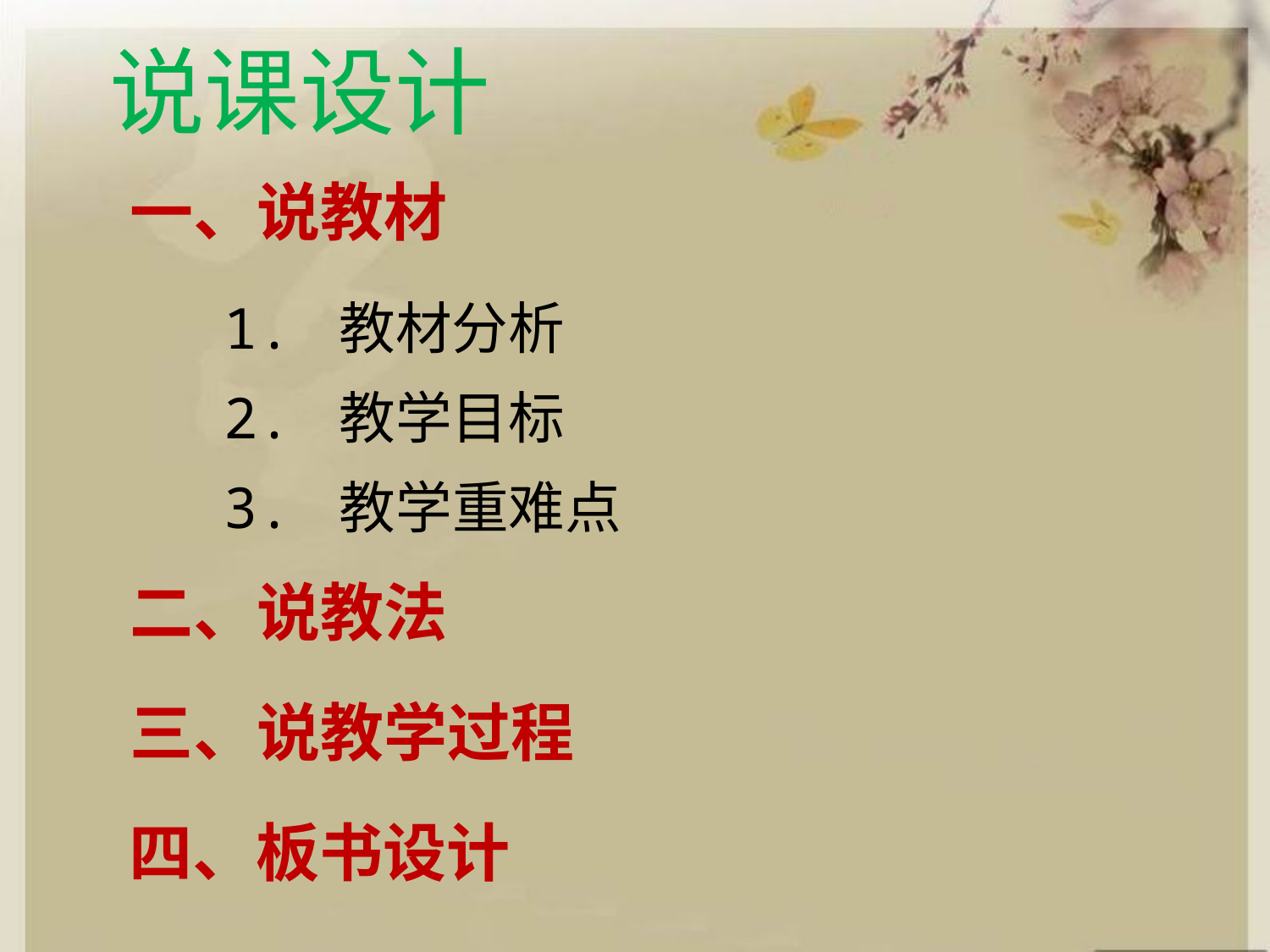

说课设计
一、说教材
1. 教材分析
2. 教学目标
3. 教学重难点
二、说教法
三、说教学过程
四、板书设计